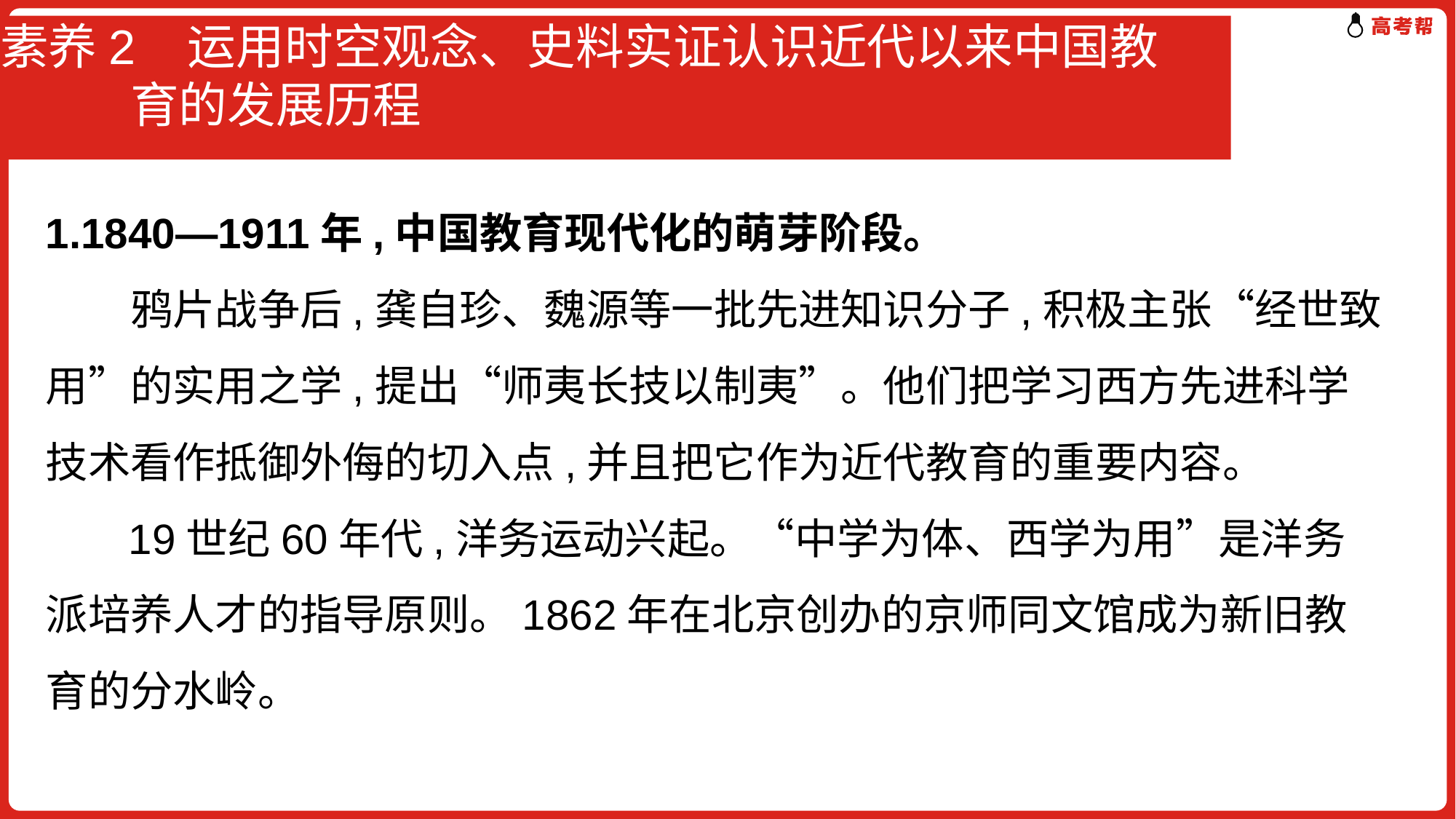

# 素养2   运用时空观念、史料实证认识近代以来中国教 育的发展历程
1.1840—1911年,中国教育现代化的萌芽阶段。
　　鸦片战争后,龚自珍、魏源等一批先进知识分子,积极主张“经世致用”的实用之学,提出“师夷长技以制夷”。他们把学习西方先进科学技术看作抵御外侮的切入点,并且把它作为近代教育的重要内容。
       19世纪60年代,洋务运动兴起。“中学为体、西学为用”是洋务派培养人才的指导原则。1862年在北京创办的京师同文馆成为新旧教育的分水岭。